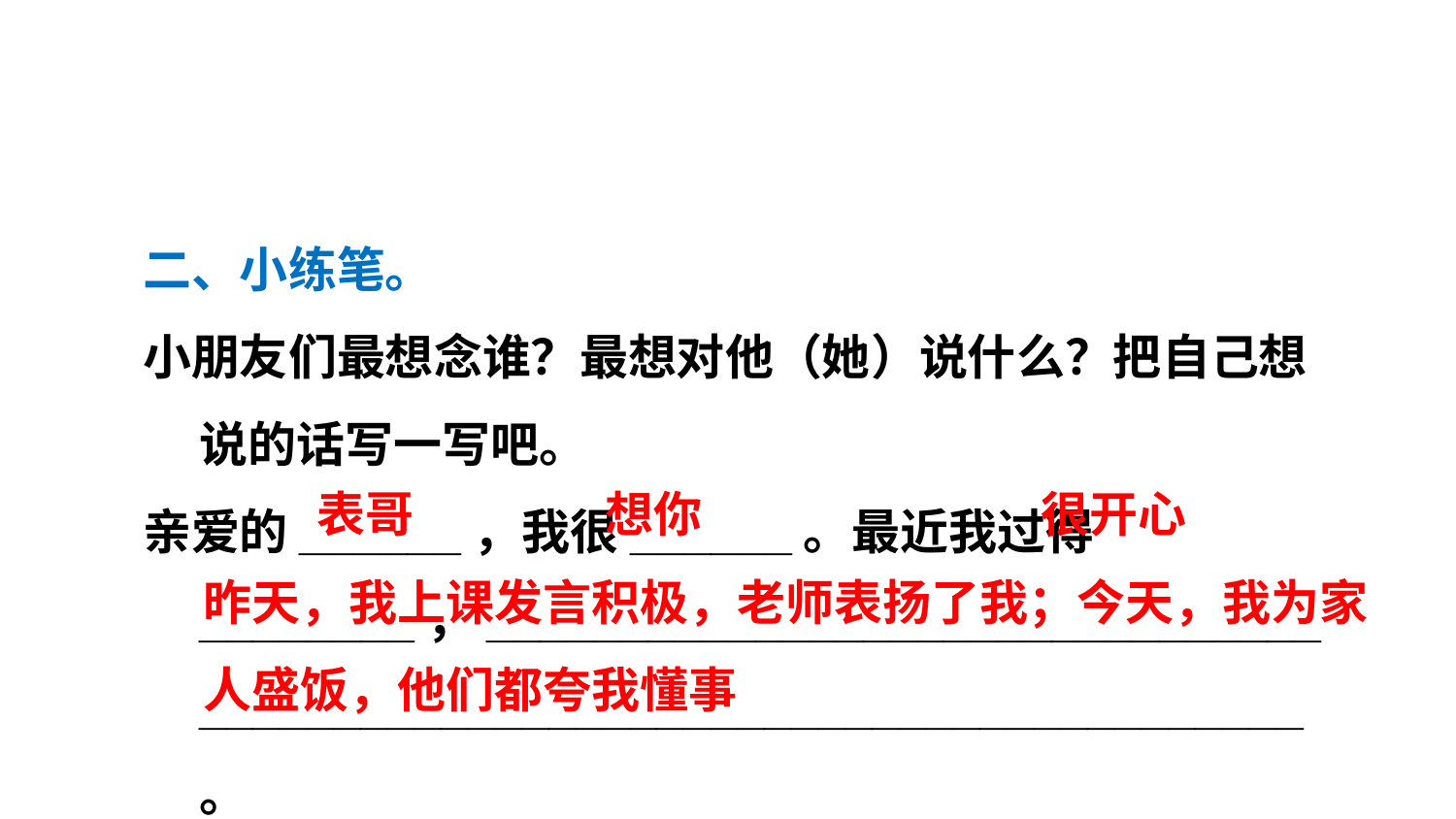

二、小练笔。
小朋友们最想念谁？最想对他（她）说什么？把自己想说的话写一写吧。
亲爱的______，我很______。最近我过得________，________________________________________________________________________。
表哥
想你
很开心
昨天，我上课发言积极，老师表扬了我；今天，我为家人盛饭，他们都夸我懂事